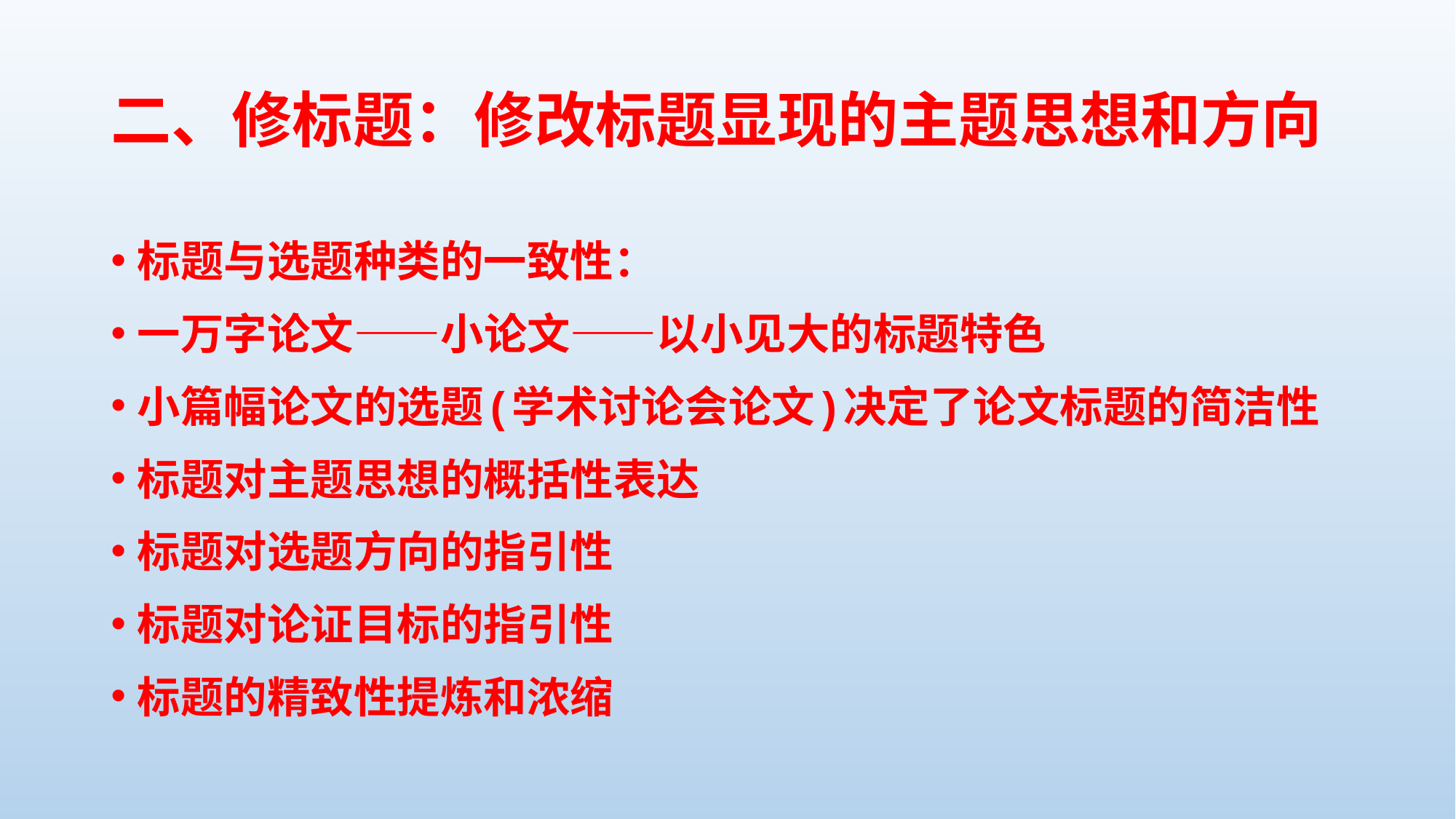

# 二、修标题：修改标题显现的主题思想和方向
标题与选题种类的一致性：
一万字论文——小论文——以小见大的标题特色
小篇幅论文的选题(学术讨论会论文)决定了论文标题的简洁性
标题对主题思想的概括性表达
标题对选题方向的指引性
标题对论证目标的指引性
标题的精致性提炼和浓缩